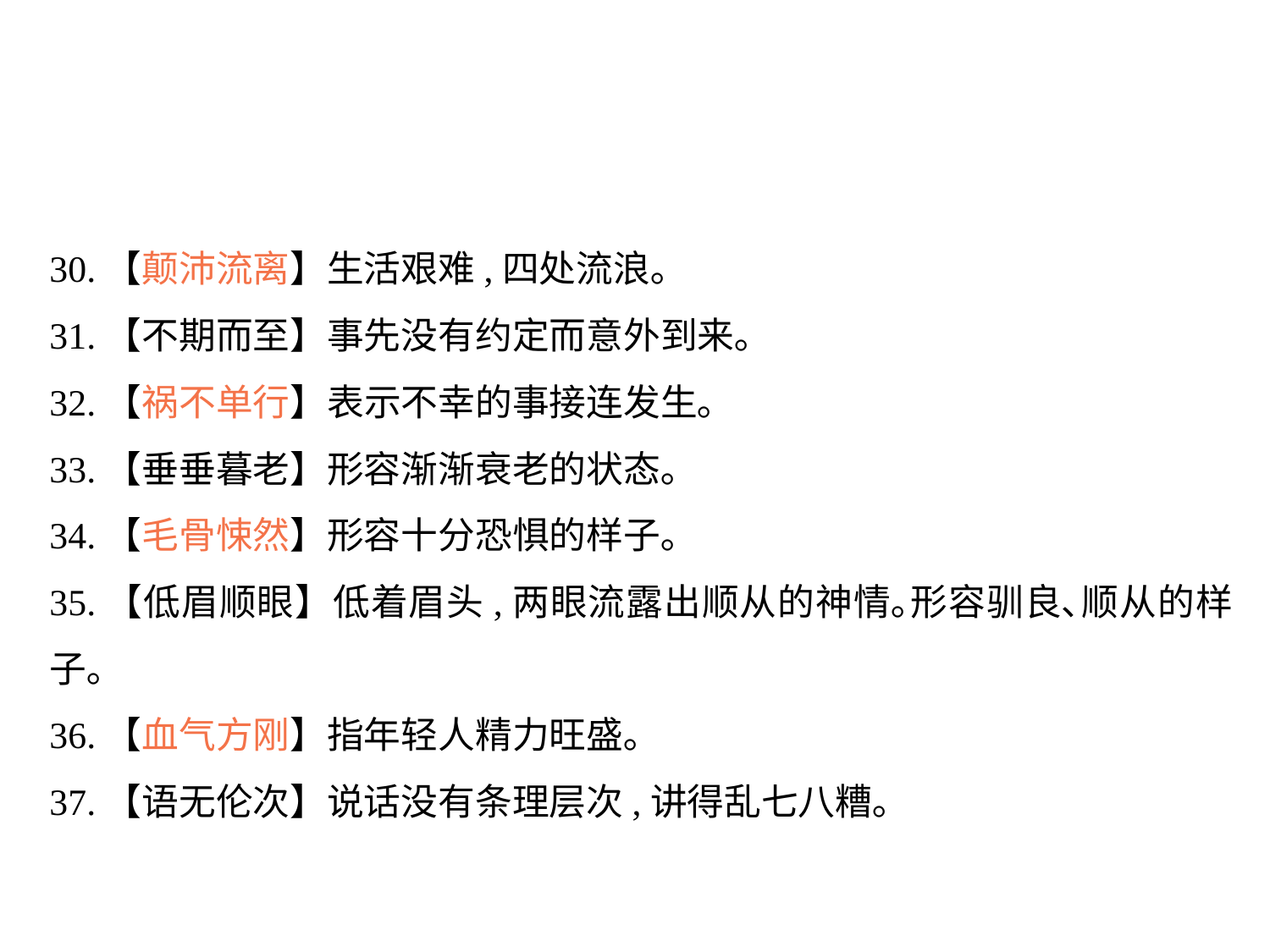

30.【颠沛流离】生活艰难,四处流浪｡
31.【不期而至】事先没有约定而意外到来｡
32.【祸不单行】表示不幸的事接连发生｡
33.【垂垂暮老】形容渐渐衰老的状态｡
34.【毛骨悚然】形容十分恐惧的样子｡
35.【低眉顺眼】低着眉头,两眼流露出顺从的神情｡形容驯良､顺从的样子｡
36.【血气方刚】指年轻人精力旺盛｡
37.【语无伦次】说话没有条理层次,讲得乱七八糟｡